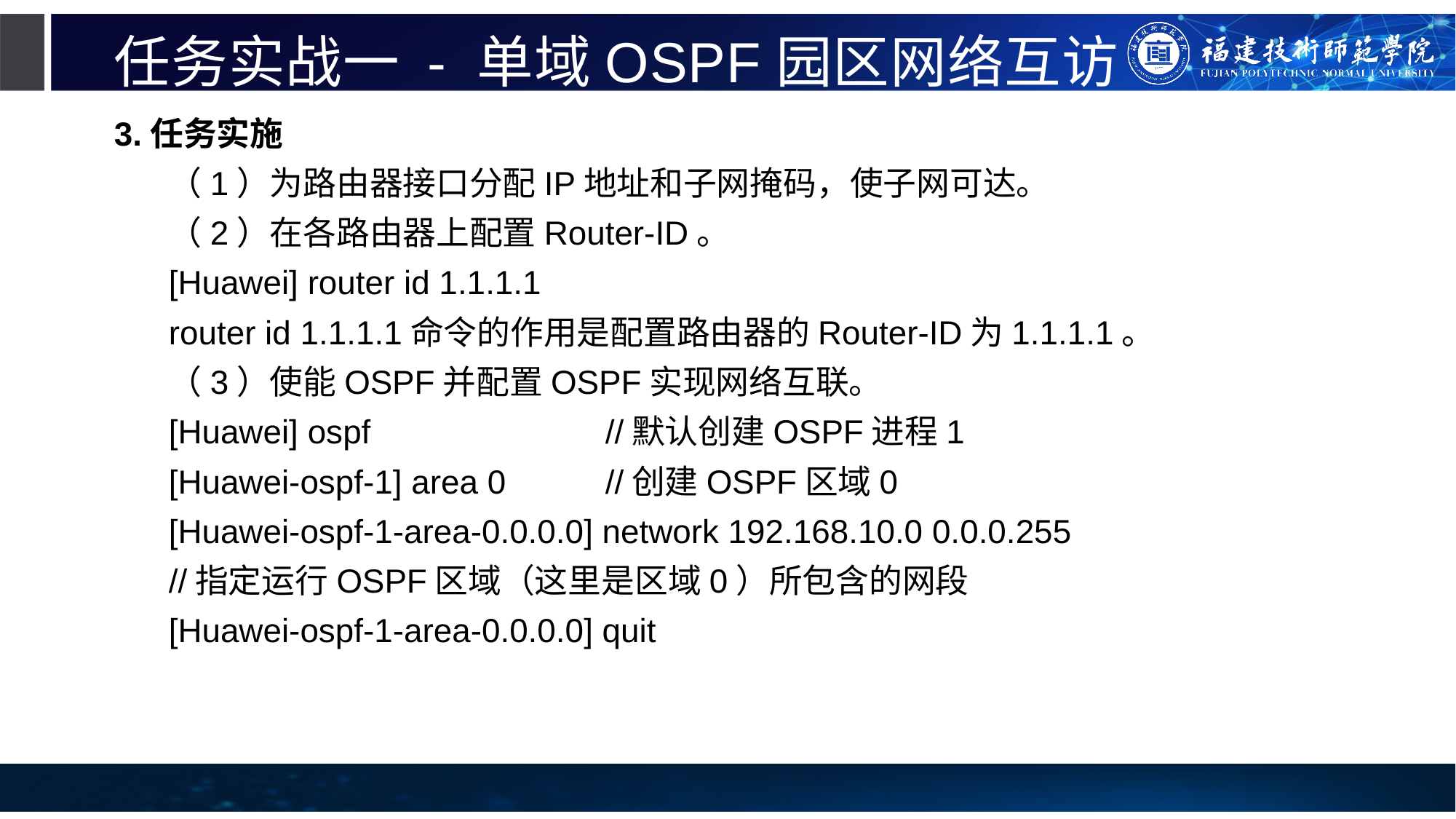

# 任务实战一 - 单域OSPF园区网络互访
3.任务实施
（1）为路由器接口分配IP地址和子网掩码，使子网可达。
（2）在各路由器上配置Router-ID。
[Huawei] router id 1.1.1.1
router id 1.1.1.1命令的作用是配置路由器的Router-ID为1.1.1.1。
（3）使能OSPF并配置OSPF实现网络互联。
[Huawei] ospf			//默认创建OSPF进程1
[Huawei-ospf-1] area 0	//创建OSPF区域0
[Huawei-ospf-1-area-0.0.0.0] network 192.168.10.0 0.0.0.255
//指定运行OSPF区域（这里是区域0）所包含的网段
[Huawei-ospf-1-area-0.0.0.0] quit